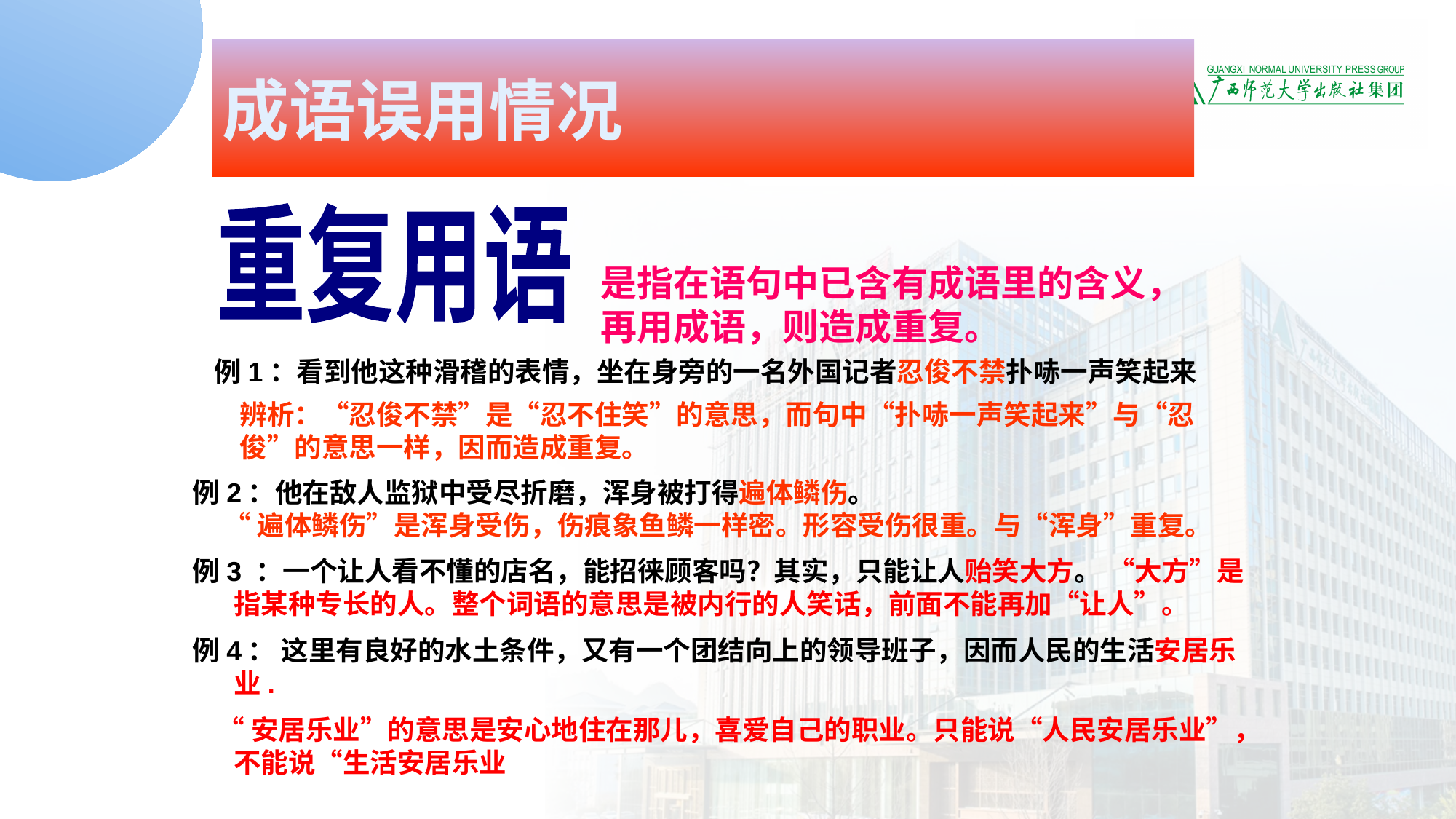

成语误用情况

重复用语

是指在语句中已含有成语里的含义，再用成语，则造成重复。

例1：看到他这种滑稽的表情，坐在身旁的一名外国记者忍俊不禁扑哧一声笑起来

辨析：“忍俊不禁”是“忍不住笑”的意思，而句中“扑哧一声笑起来”与“忍俊”的意思一样，因而造成重复。
例2：他在敌人监狱中受尽折磨，浑身被打得遍体鳞伤。
     “遍体鳞伤”是浑身受伤，伤痕象鱼鳞一样密。形容受伤很重。与“浑身”重复。
例3 ：一个让人看不懂的店名，能招徕顾客吗？其实，只能让人贻笑大方。 “大方”是指某种专长的人。整个词语的意思是被内行的人笑话，前面不能再加“让人”。
例4： 这里有良好的水土条件，又有一个团结向上的领导班子，因而人民的生活安居乐业.
    “安居乐业”的意思是安心地住在那儿，喜爱自己的职业。只能说“人民安居乐业”，不能说“生活安居乐业